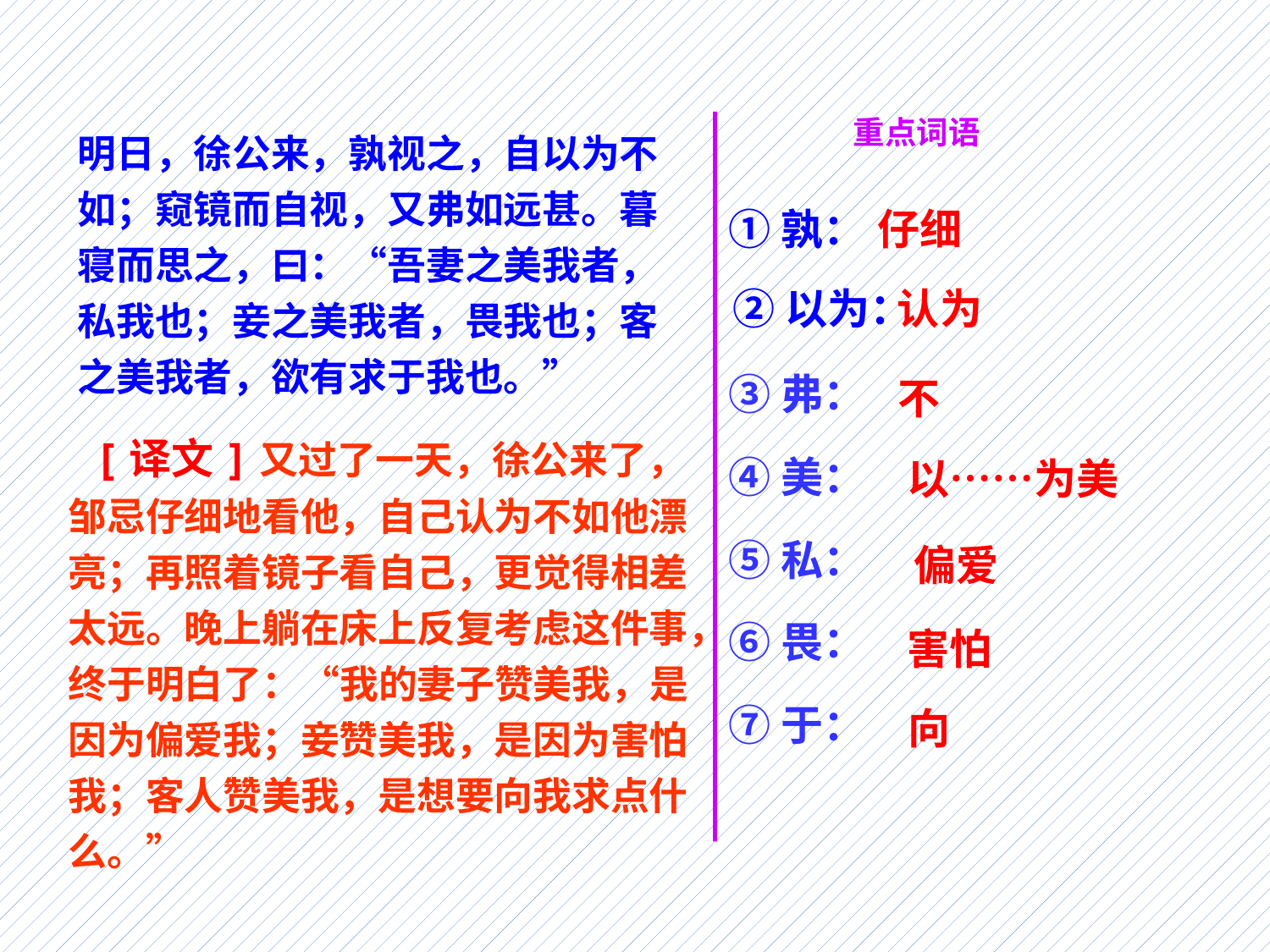

重点词语

明日，徐公来，孰视之，自以为不如；窥镜而自视，又弗如远甚。暮寝而思之，曰：“吾妻之美我者，私我也；妾之美我者，畏我也；客之美我者，欲有求于我也。”
①孰：
仔细
②以为：
认为
③弗：
不
 [译文]又过了一天，徐公来了，邹忌仔细地看他，自己认为不如他漂亮；再照着镜子看自己，更觉得相差太远。晚上躺在床上反复考虑这件事，终于明白了：“我的妻子赞美我，是因为偏爱我；妾赞美我，是因为害怕我；客人赞美我，是想要向我求点什么。”
④美：
以……为美
⑤私：
偏爱
⑥畏：
害怕
⑦于：
向